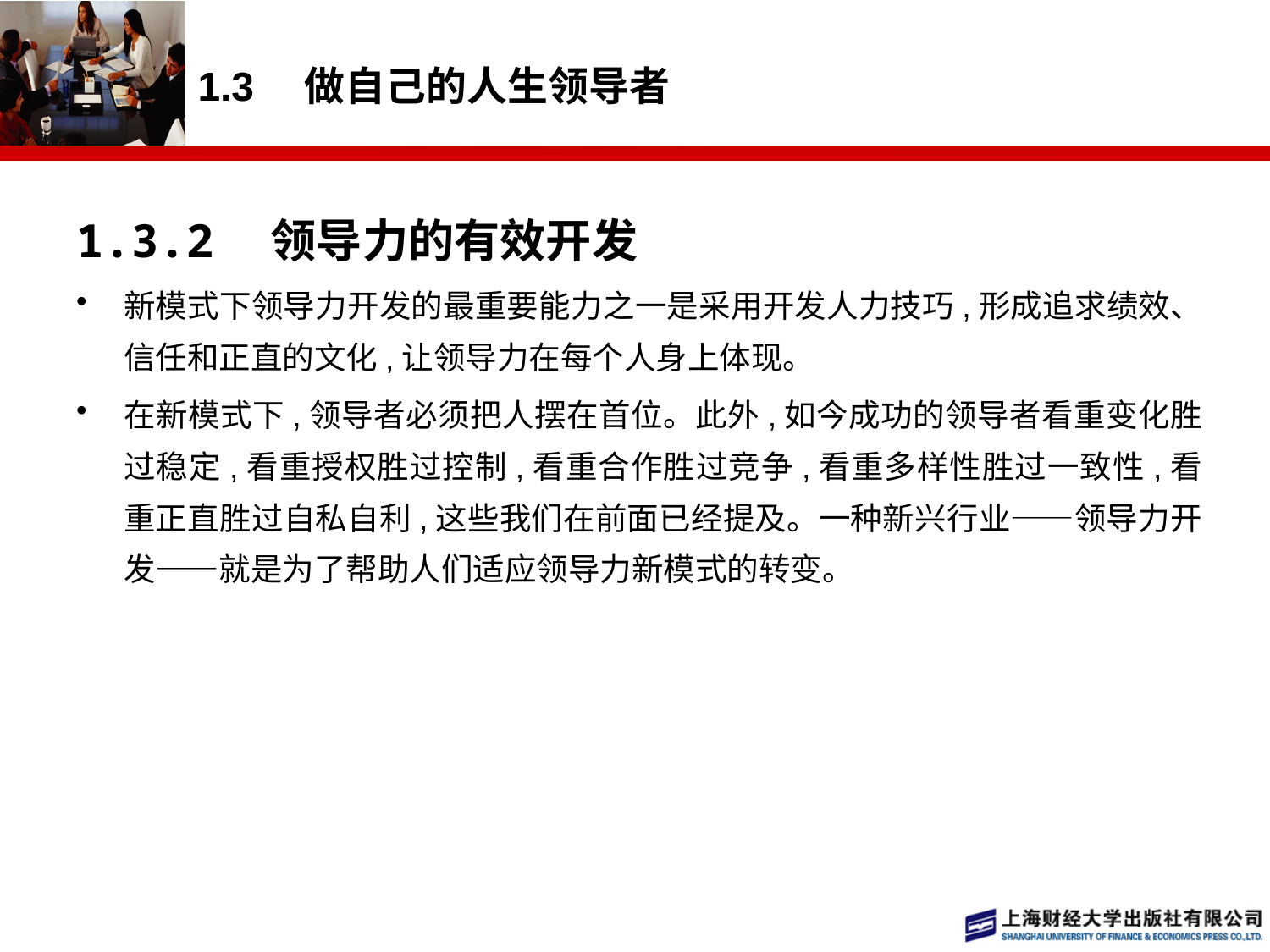

# 1.3　做自己的人生领导者
1.3.2　领导力的有效开发
新模式下领导力开发的最重要能力之一是采用开发人力技巧,形成追求绩效、信任和正直的文化,让领导力在每个人身上体现。
在新模式下,领导者必须把人摆在首位。此外,如今成功的领导者看重变化胜过稳定,看重授权胜过控制,看重合作胜过竞争,看重多样性胜过一致性,看重正直胜过自私自利,这些我们在前面已经提及。一种新兴行业——领导力开发——就是为了帮助人们适应领导力新模式的转变。